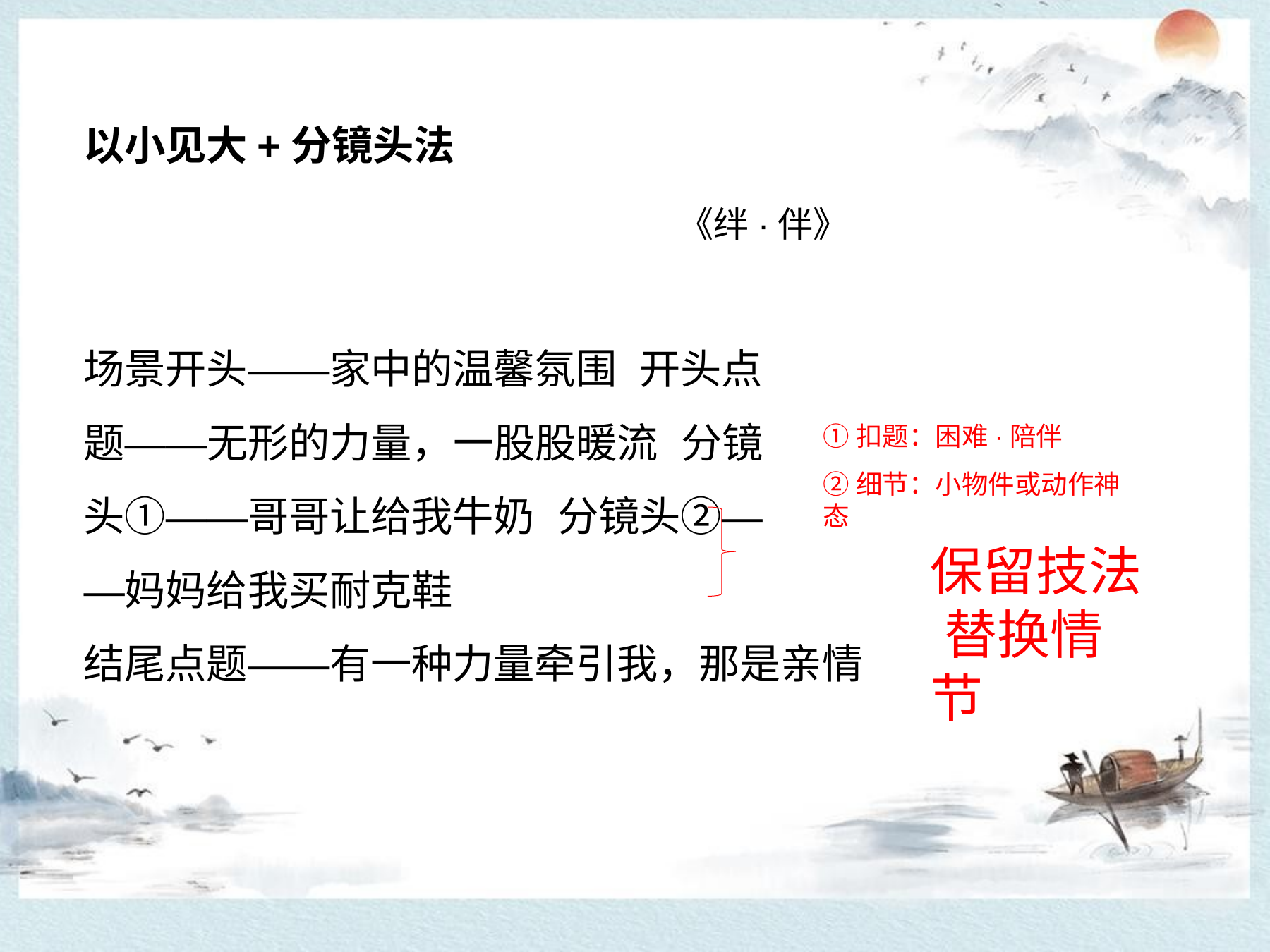

# 以小见大+分镜头法
《绊·伴》
场景开头——家中的温馨氛围  开头点题——无形的力量，一股股暖流  分镜头①——哥哥让给我牛奶  分镜头②——妈妈给我买耐克鞋
①扣题：困难·陪伴
②细节：小物件或动作神态

保留技法  替换情节
结尾点题——有一种力量牵引我，那是亲情